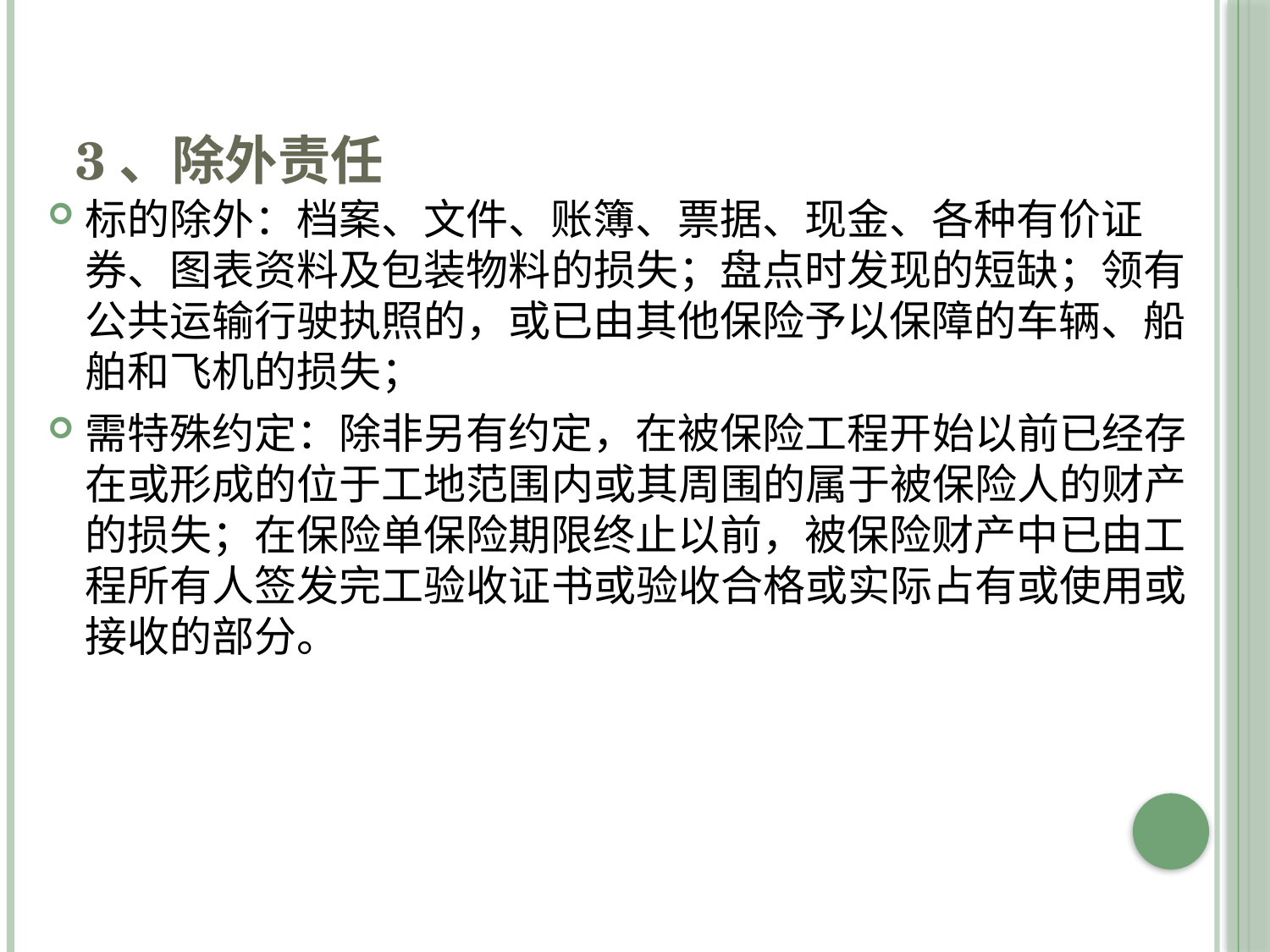

# 3、除外责任
标的除外：档案、文件、账簿、票据、现金、各种有价证券、图表资料及包装物料的损失；盘点时发现的短缺；领有公共运输行驶执照的，或已由其他保险予以保障的车辆、船舶和飞机的损失；
需特殊约定：除非另有约定，在被保险工程开始以前已经存在或形成的位于工地范围内或其周围的属于被保险人的财产的损失；在保险单保险期限终止以前，被保险财产中已由工程所有人签发完工验收证书或验收合格或实际占有或使用或接收的部分。